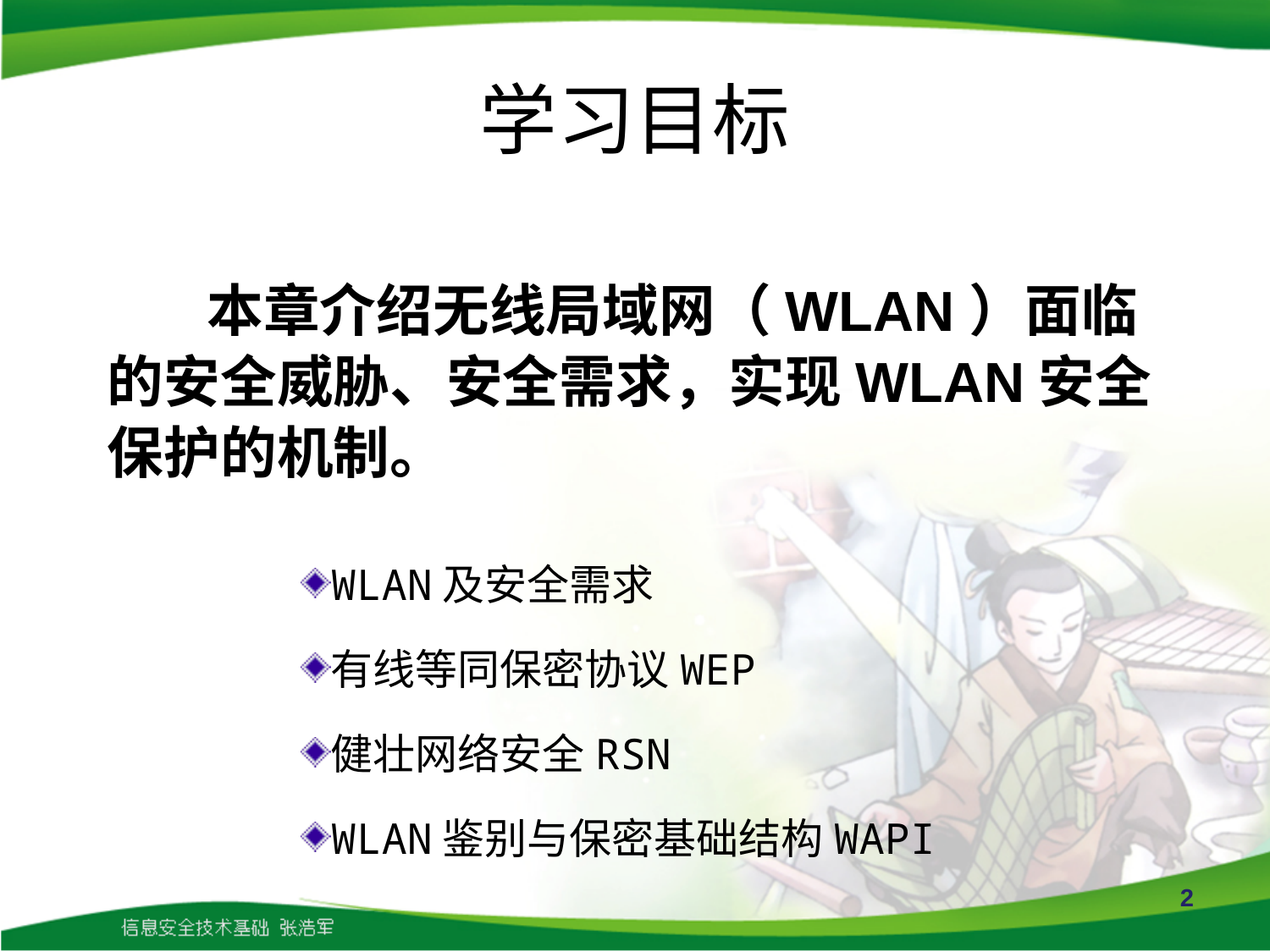

# 学习目标
本章介绍无线局域网（WLAN）面临的安全威胁、安全需求，实现WLAN安全保护的机制。
WLAN及安全需求
有线等同保密协议WEP
健壮网络安全RSN
WLAN鉴别与保密基础结构WAPI
2